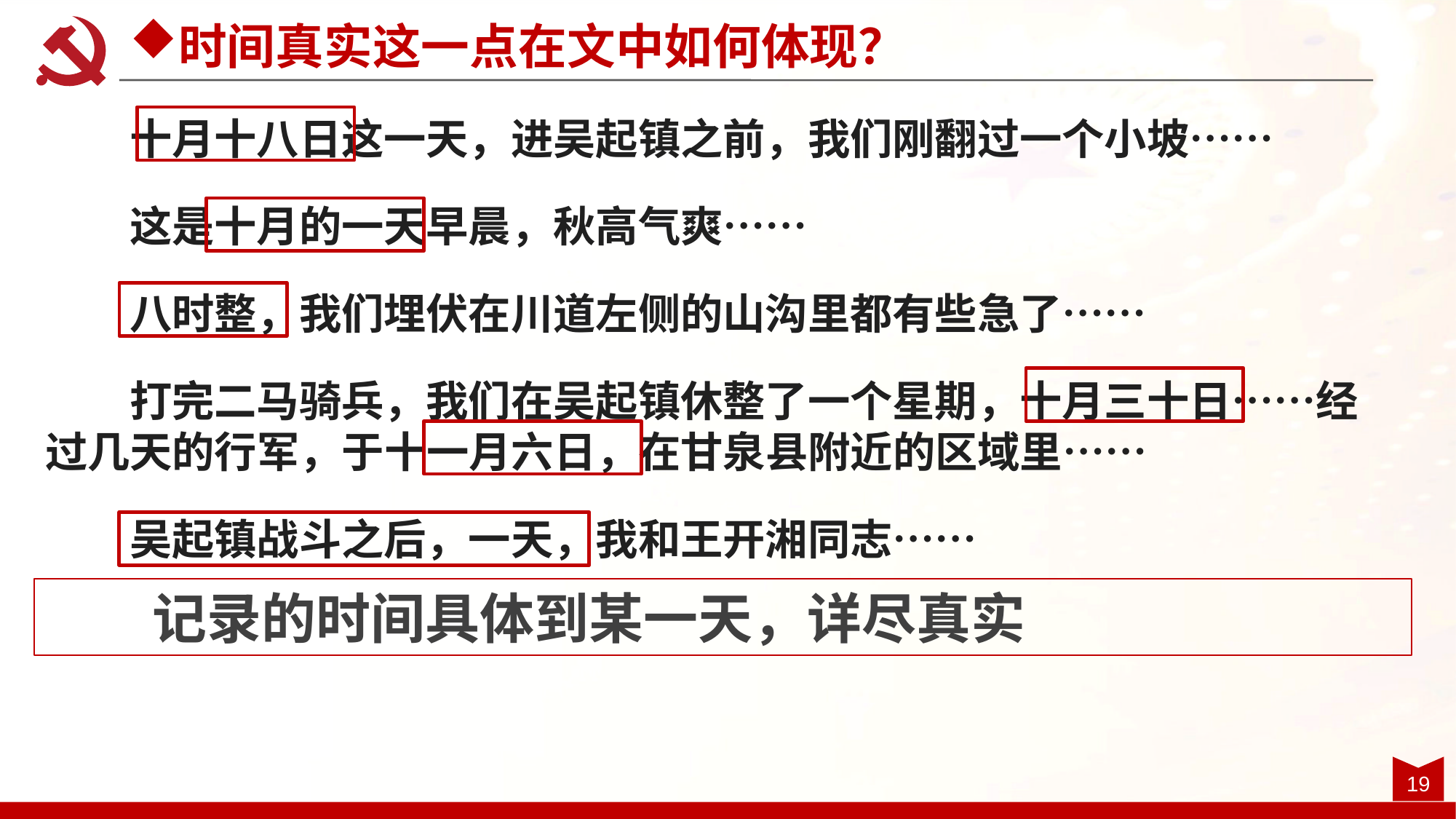

时间真实这一点在文中如何体现？

十月十八日这一天，进吴起镇之前，我们刚翻过一个小坡……
这是十月的一天早晨，秋高气爽……
八时整，我们埋伏在川道左侧的山沟里都有些急了……
打完二马骑兵，我们在吴起镇休整了一个星期，十月三十日……经过几天的行军，于十一月六日，在甘泉县附近的区域里……
吴起镇战斗之后，一天，我和王开湘同志……

记录的时间具体到某一天，详尽真实